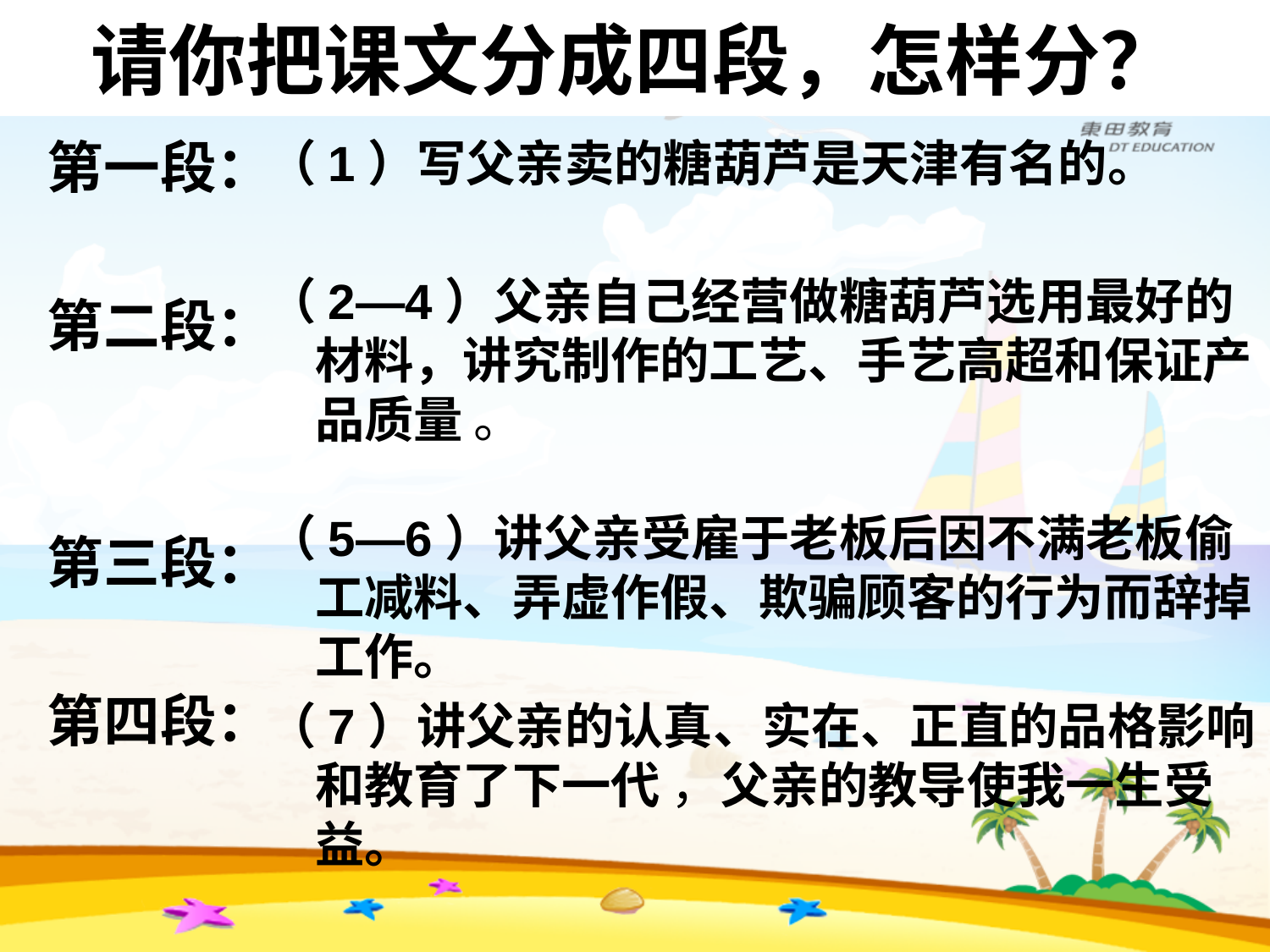

# 请你把课文分成四段，怎样分？
第一段：

第二段：

第三段：

第四段：

（1）写父亲卖的糖葫芦是天津有名的。

（2—4）父亲自己经营做糖葫芦选用最好的材料，讲究制作的工艺、手艺高超和保证产品质量 。

（5—6）讲父亲受雇于老板后因不满老板偷工减料、弄虚作假、欺骗顾客的行为而辞掉工作。
（7）讲父亲的认真、实在、正直的品格影响和教育了下一代 ，父亲的教导使我一生受益。